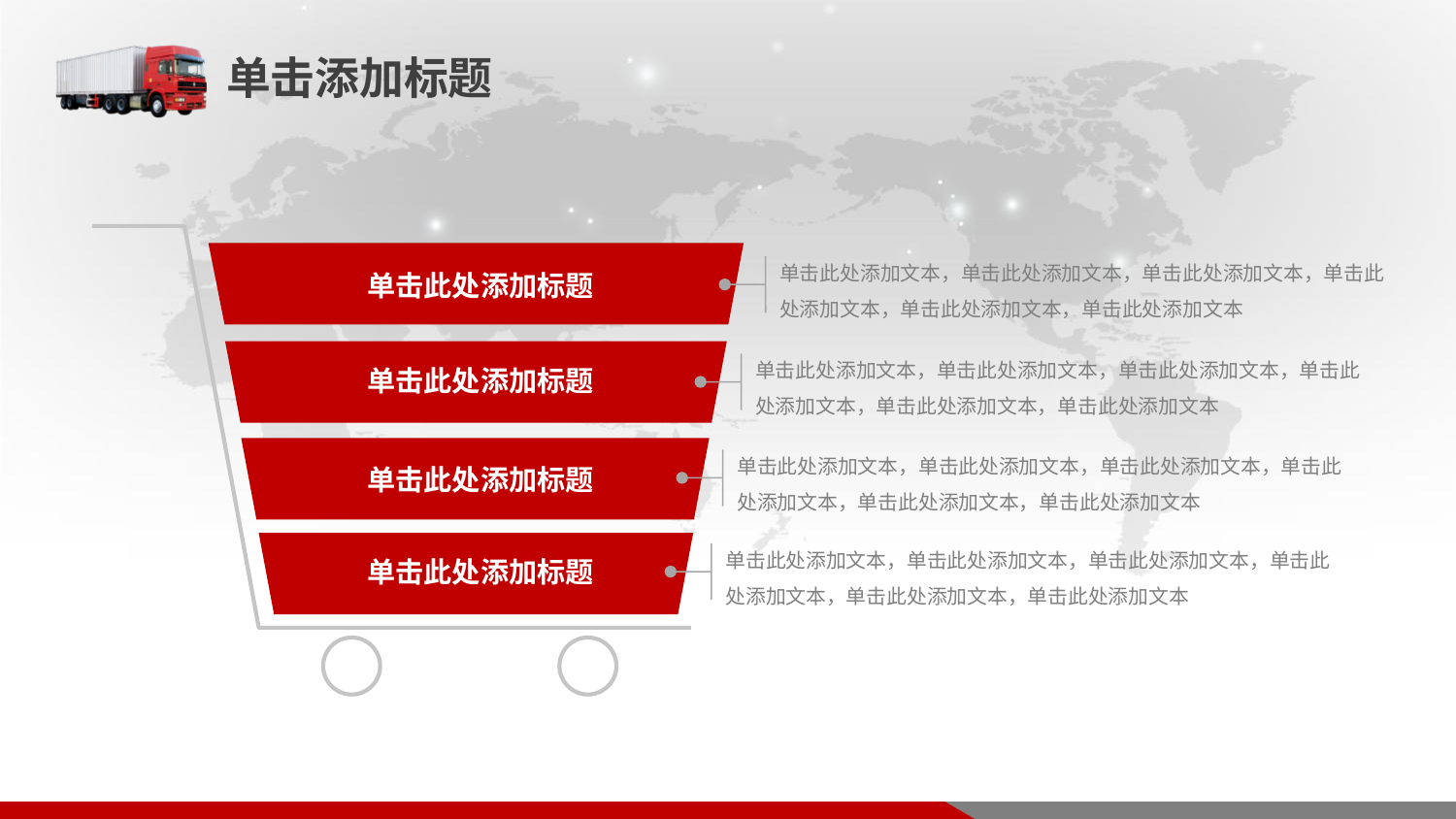

# 单击添加标题

单击此处添加标题
单击此处添加文本，单击此处添加文本，单击此处添加文本，单击此处添加文本，单击此处添加文本，单击此处添加文本

单击此处添加标题
单击此处添加文本，单击此处添加文本，单击此处添加文本，单击此处添加文本，单击此处添加文本，单击此处添加文本

单击此处添加标题
单击此处添加文本，单击此处添加文本，单击此处添加文本，单击此处添加文本，单击此处添加文本，单击此处添加文本

单击此处添加标题
单击此处添加文本，单击此处添加文本，单击此处添加文本，单击此处添加文本，单击此处添加文本，单击此处添加文本